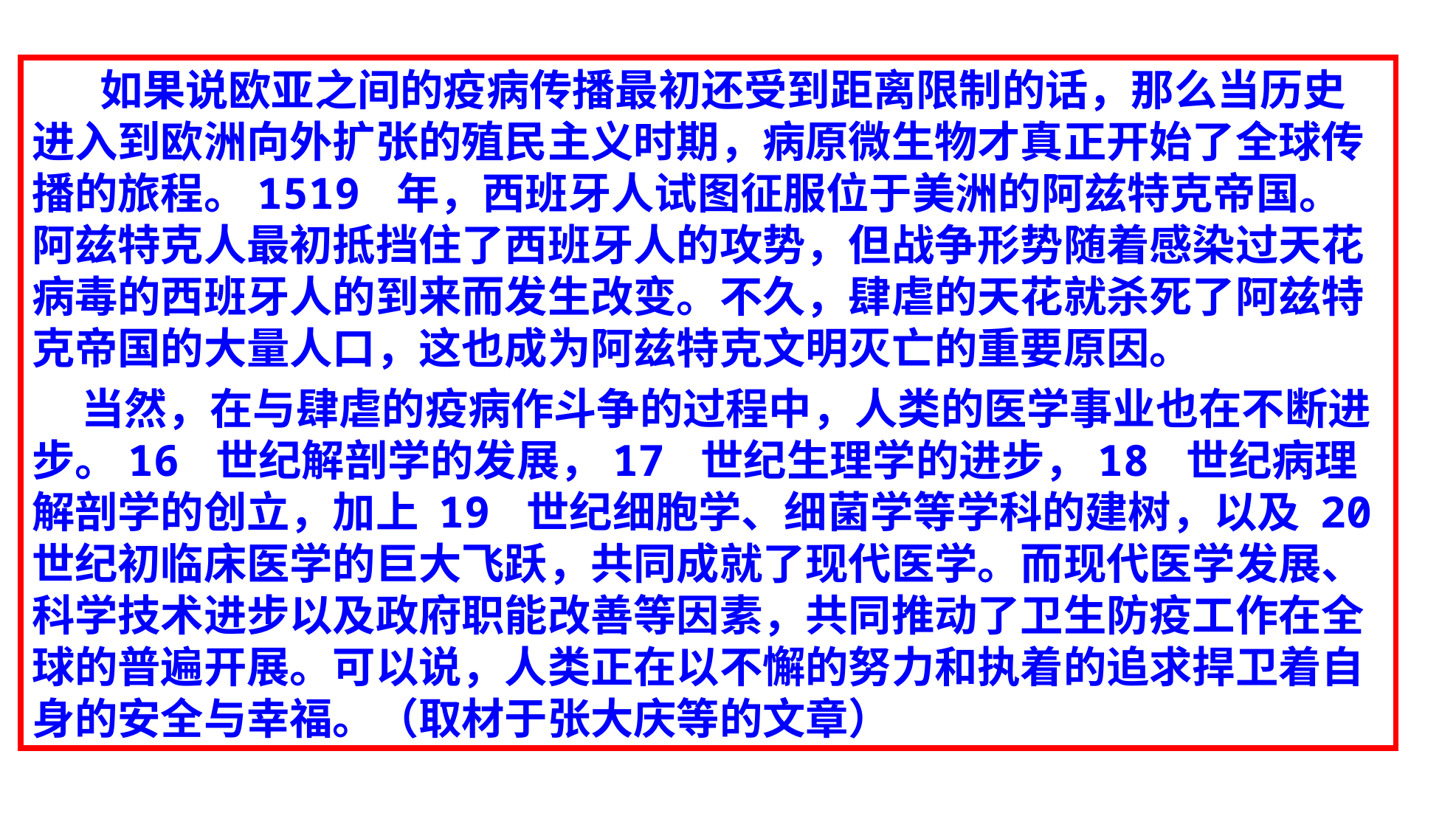

如果说欧亚之间的疫病传播最初还受到距离限制的话，那么当历史进入到欧洲向外扩张的殖民主义时期，病原微生物才真正开始了全球传播的旅程。1519 年，西班牙人试图征服位于美洲的阿兹特克帝国。阿兹特克人最初抵挡住了西班牙人的攻势，但战争形势随着感染过天花病毒的西班牙人的到来而发生改变。不久，肆虐的天花就杀死了阿兹特克帝国的大量人口，这也成为阿兹特克文明灭亡的重要原因。
    当然，在与肆虐的疫病作斗争的过程中，人类的医学事业也在不断进步。16 世纪解剖学的发展，17 世纪生理学的进步，18 世纪病理解剖学的创立，加上 19 世纪细胞学、细菌学等学科的建树，以及 20 世纪初临床医学的巨大飞跃，共同成就了现代医学。而现代医学发展、科学技术进步以及政府职能改善等因素，共同推动了卫生防疫工作在全球的普遍开展。可以说，人类正在以不懈的努力和执着的追求捍卫着自身的安全与幸福。（取材于张大庆等的文章）